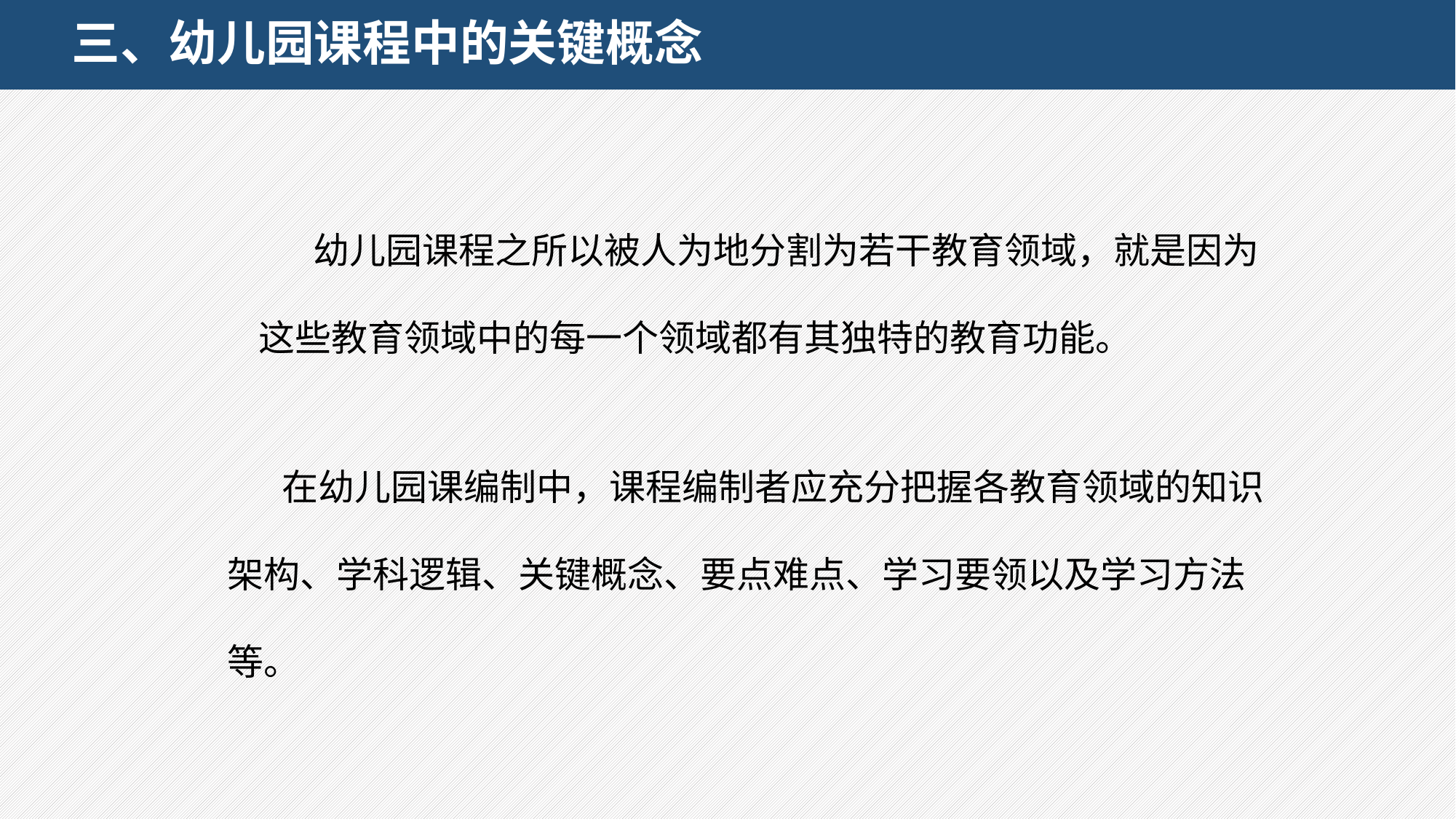

# 三、幼儿园课程中的关键概念
幼儿园课程之所以被人为地分割为若干教育领域，就是因为这些教育领域中的每一个领域都有其独特的教育功能。
在幼儿园课编制中，课程编制者应充分把握各教育领域的知识架构、学科逻辑、关键概念、要点难点、学习要领以及学习方法等。